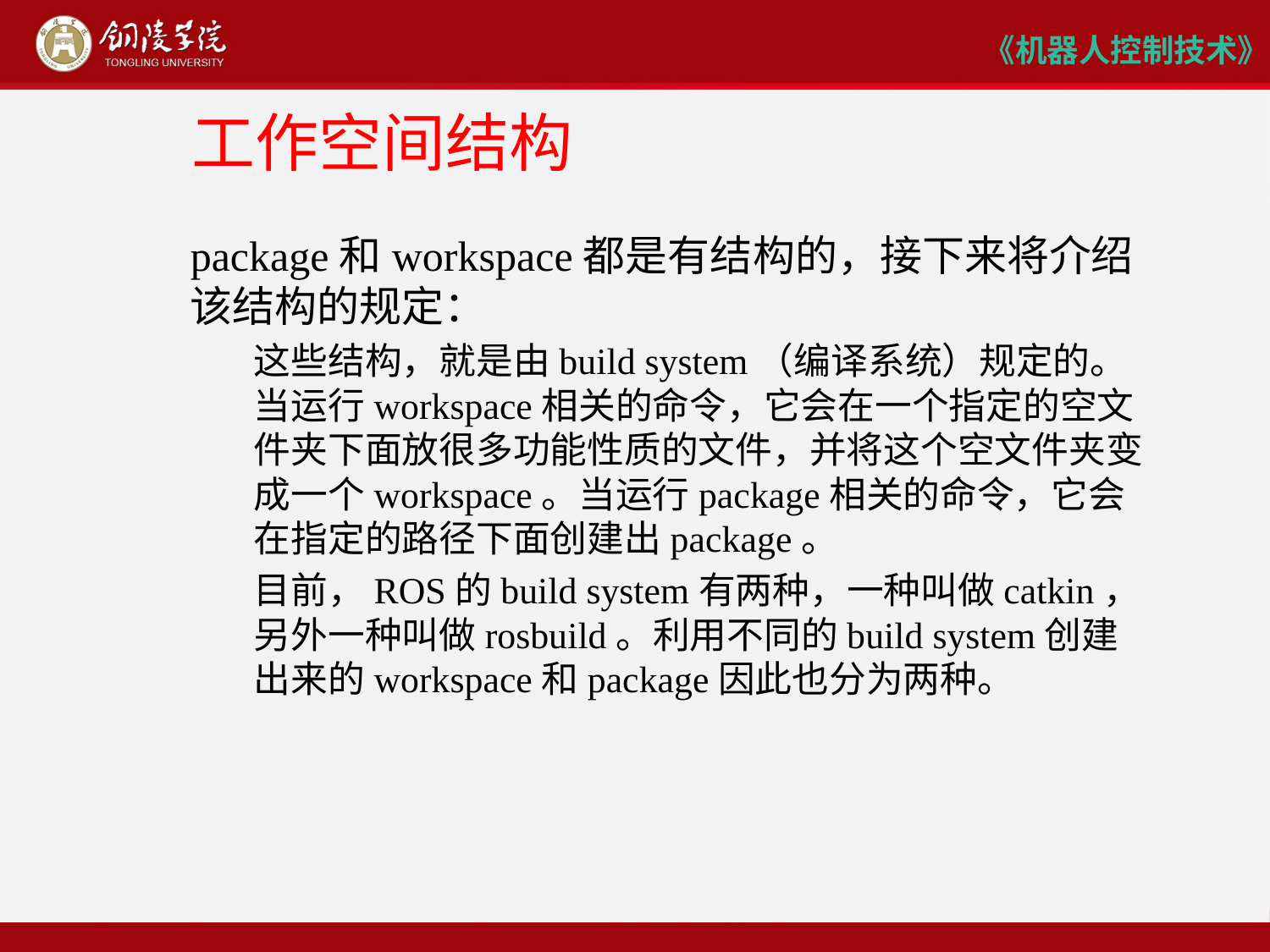

# 工作空间结构
package和workspace都是有结构的，接下来将介绍该结构的规定：
这些结构，就是由build system（编译系统）规定的。当运行workspace相关的命令，它会在一个指定的空文件夹下面放很多功能性质的文件，并将这个空文件夹变成一个workspace。当运行package相关的命令，它会在指定的路径下面创建出package。
目前，ROS的build system有两种，一种叫做catkin，另外一种叫做rosbuild。利用不同的build system创建出来的workspace和package因此也分为两种。